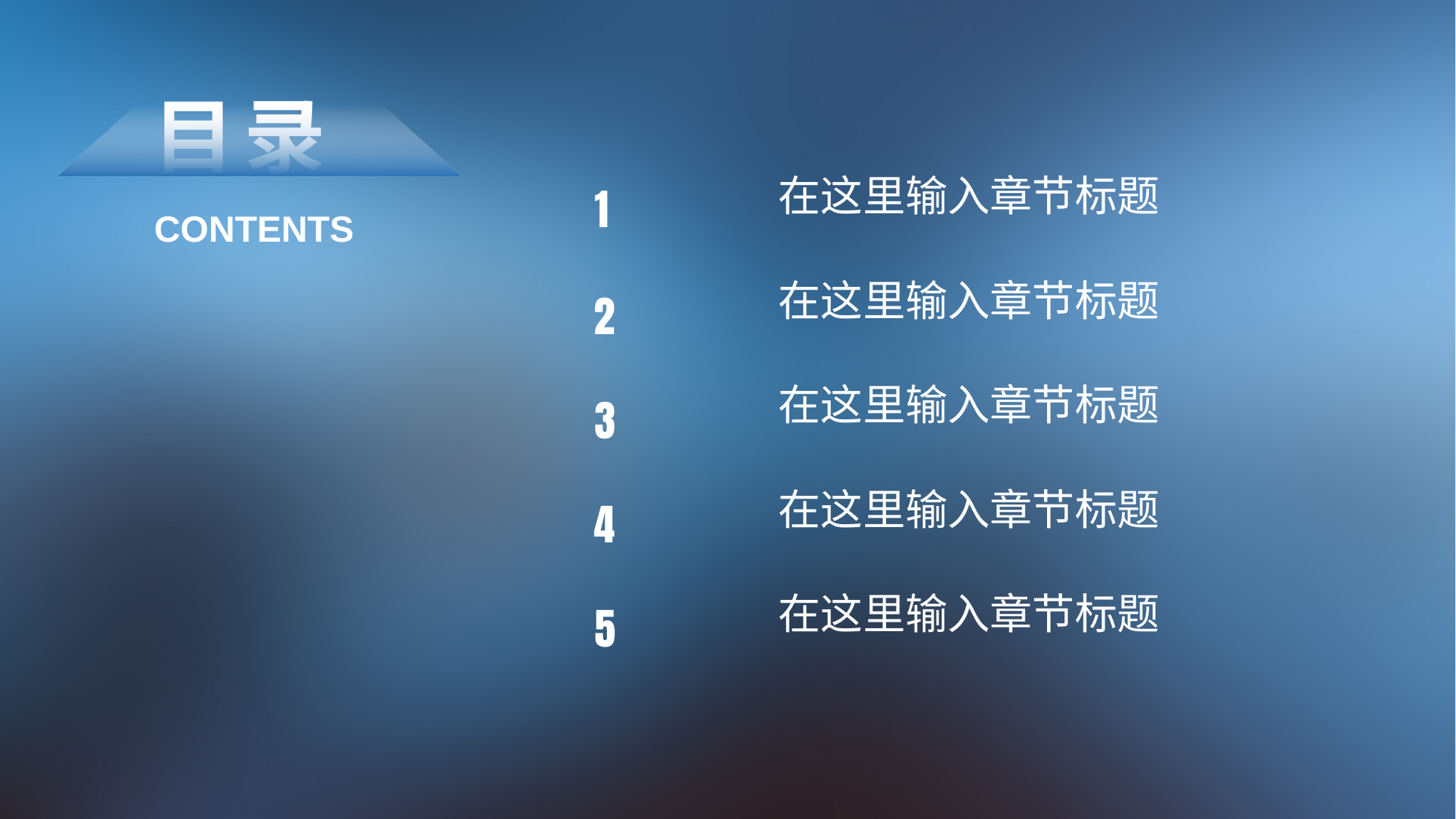

目录CONTENTS

在这里输入章节标题

1

在这里输入章节标题

2
在这里输入章节标题

3
在这里输入章节标题

4
在这里输入章节标题

5